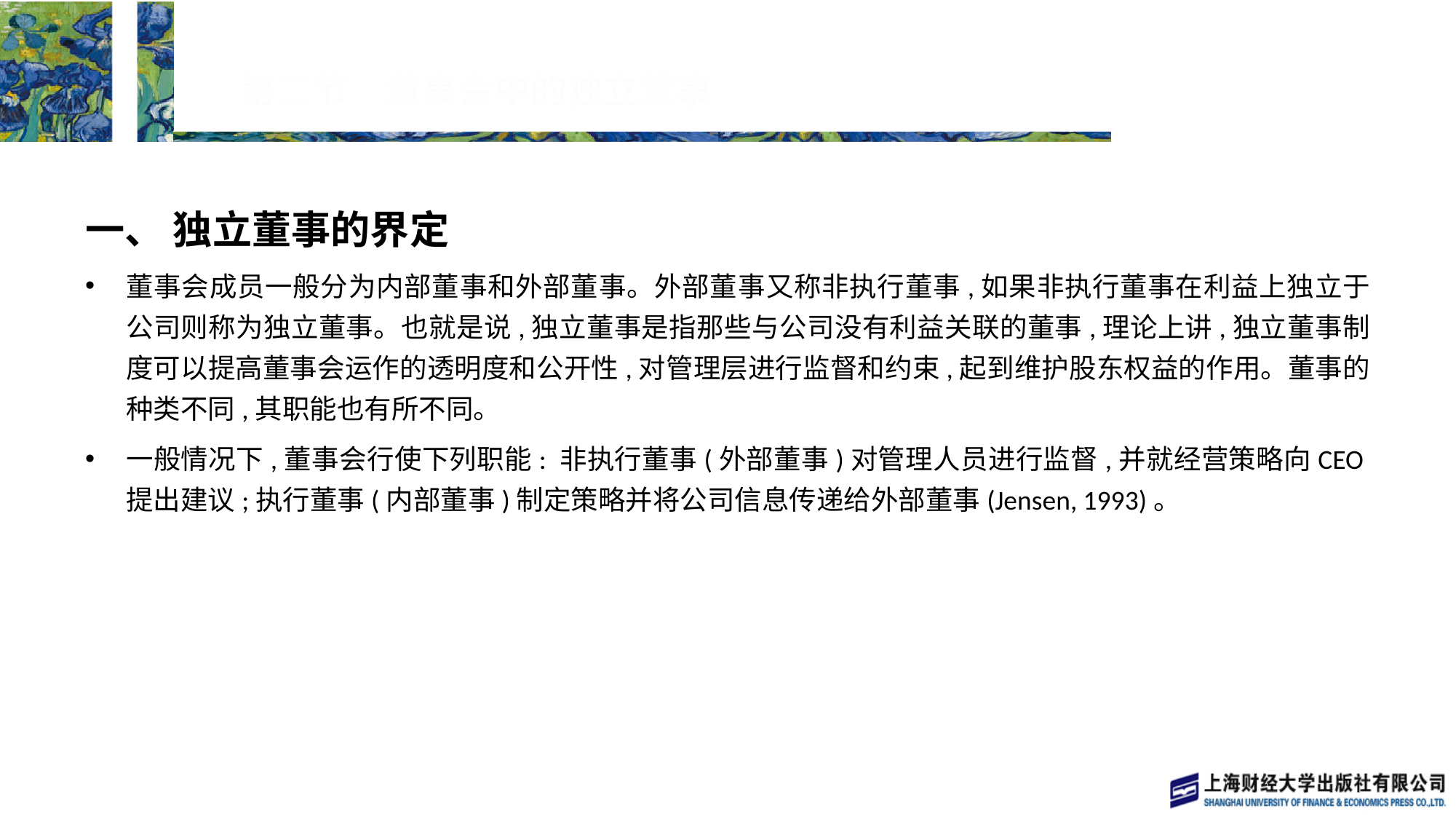

# 第二节　董事会中的独立董事
一、 独立董事的界定
董事会成员一般分为内部董事和外部董事。外部董事又称非执行董事,如果非执行董事在利益上独立于公司则称为独立董事。也就是说,独立董事是指那些与公司没有利益关联的董事,理论上讲,独立董事制度可以提高董事会运作的透明度和公开性,对管理层进行监督和约束,起到维护股东权益的作用。董事的种类不同,其职能也有所不同。
一般情况下,董事会行使下列职能: 非执行董事(外部董事)对管理人员进行监督,并就经营策略向CEO提出建议;执行董事(内部董事)制定策略并将公司信息传递给外部董事(Jensen, 1993)。